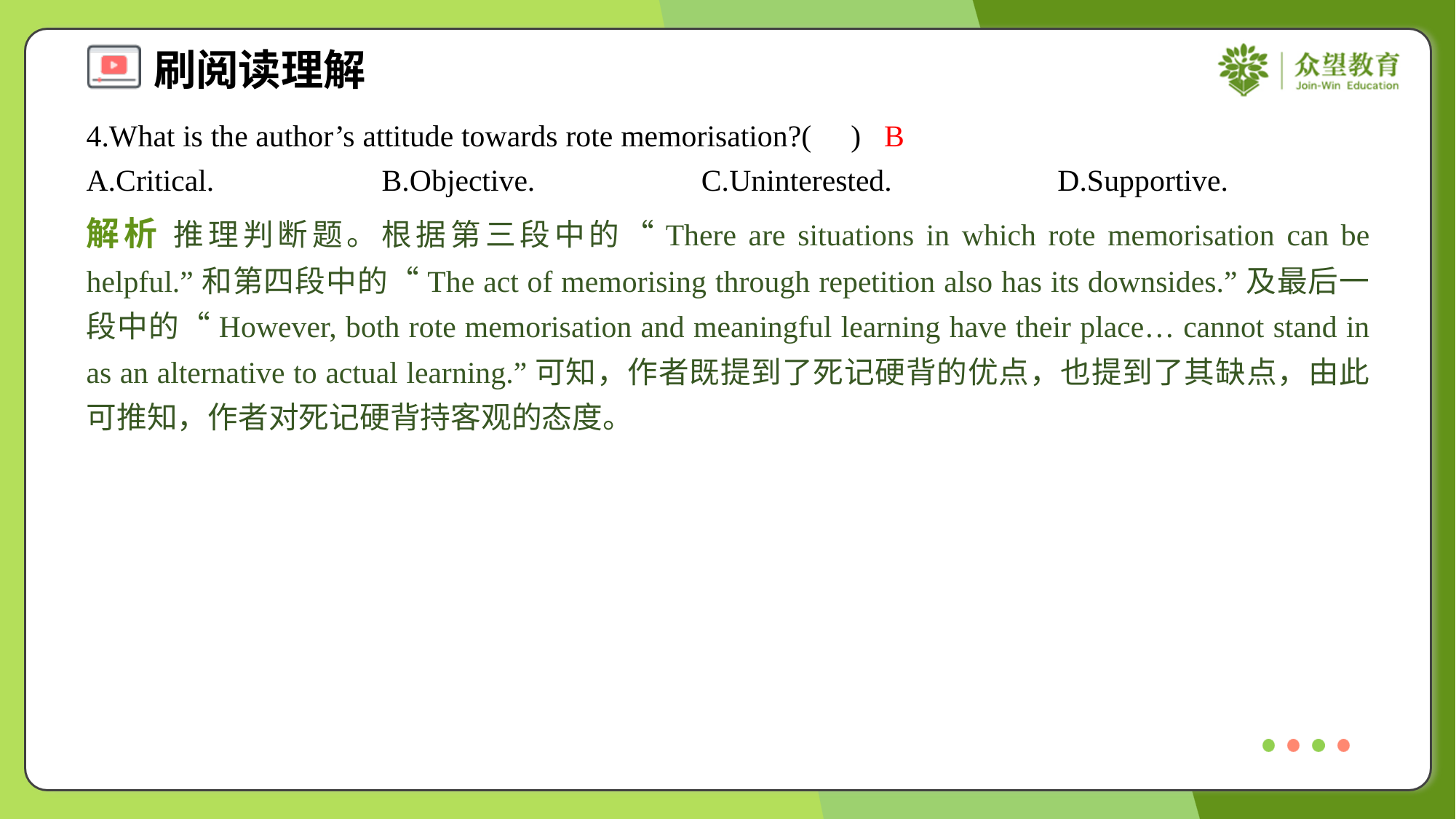

4.What is the author’s attitude towards rote memorisation?(     )
B
A.Critical.	B.Objective.	C.Uninterested.	D.Supportive.
解析 推理判断题。根据第三段中的“There are situations in which rote memorisation can be helpful.”和第四段中的“The act of memorising through repetition also has its downsides.”及最后一段中的“However, both rote memorisation and meaningful learning have their place… cannot stand in as an alternative to actual learning.”可知，作者既提到了死记硬背的优点，也提到了其缺点，由此可推知，作者对死记硬背持客观的态度。